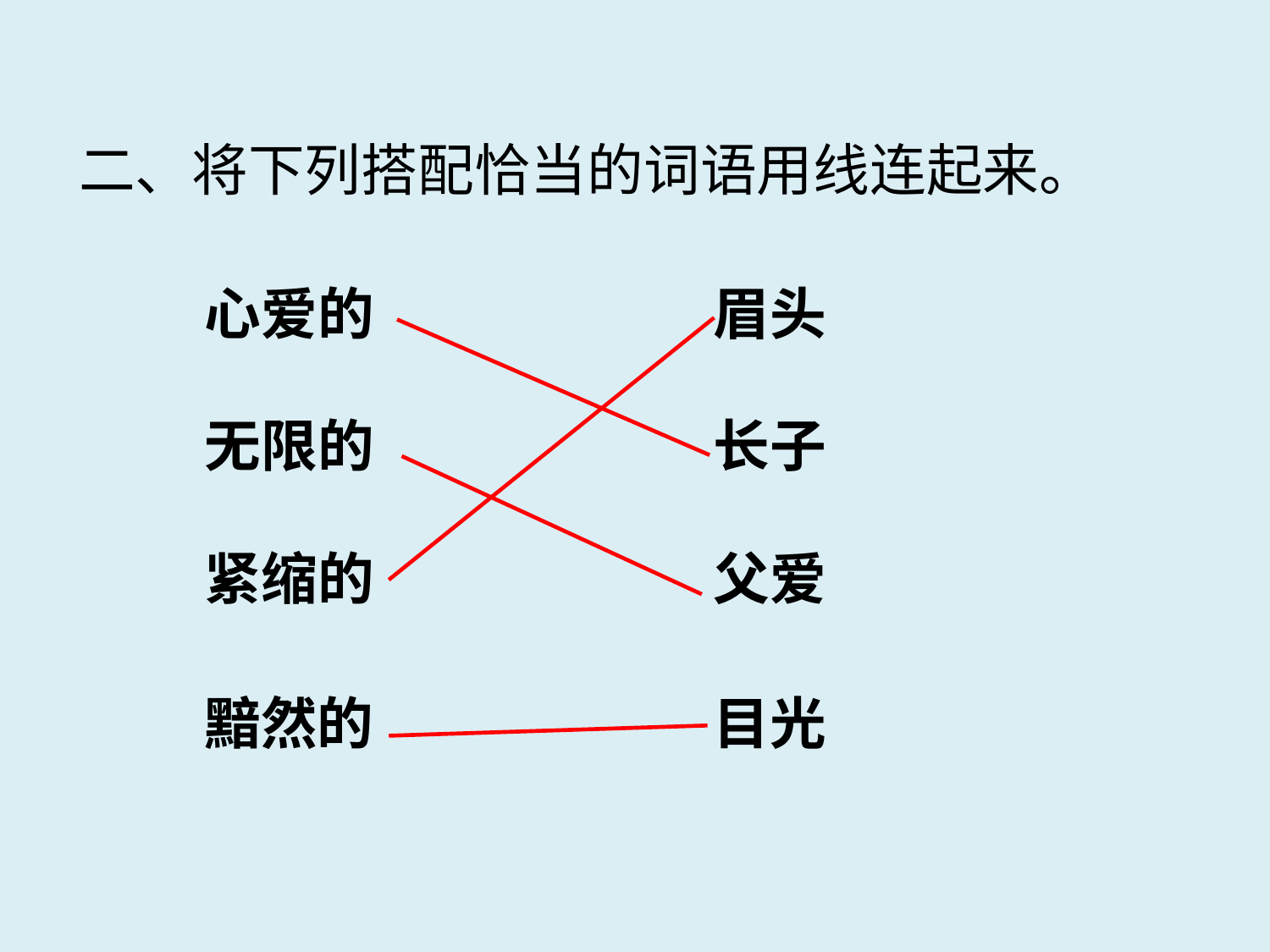

二、将下列搭配恰当的词语用线连起来。
心爱的
眉头
无限的
长子
紧缩的
父爱
黯然的
目光